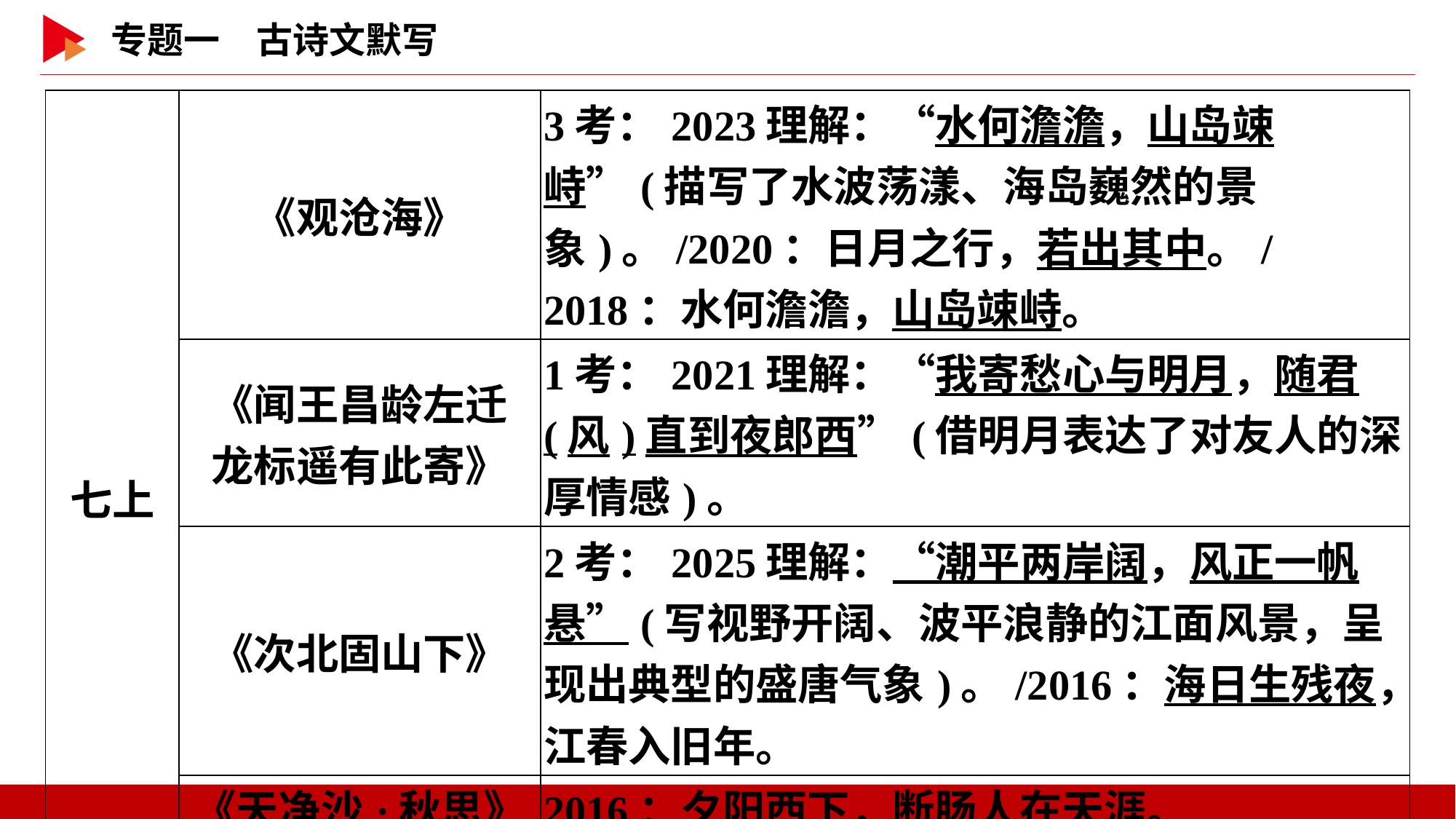

| 七上 | 《观沧海》 | 3考：2023理解：“水何澹澹，山岛竦峙”(描写了水波荡漾、海岛巍然的景象)。/2020：日月之行，若出其中。/2018：水何澹澹，山岛竦峙。 |
| --- | --- | --- |
|  | 《闻王昌龄左迁 龙标遥有此寄》 | 1考：2021理解：“我寄愁心与明月，随君(风)直到夜郎西”(借明月表达了对友人的深厚情感)。 |
|  | 《次北固山下》 | 2考：2025理解：“潮平两岸阔，风正一帆悬”(写视野开阔、波平浪静的江面风景，呈现出典型的盛唐气象)。/2016：海日生残夜，江春入旧年。 |
|  | 《天净沙·秋思》 | 2016：夕阳西下，断肠人在天涯。 |
|  | 《夜雨寄北》 | 2018：君问归期未有期，巴山夜雨涨秋池。 |